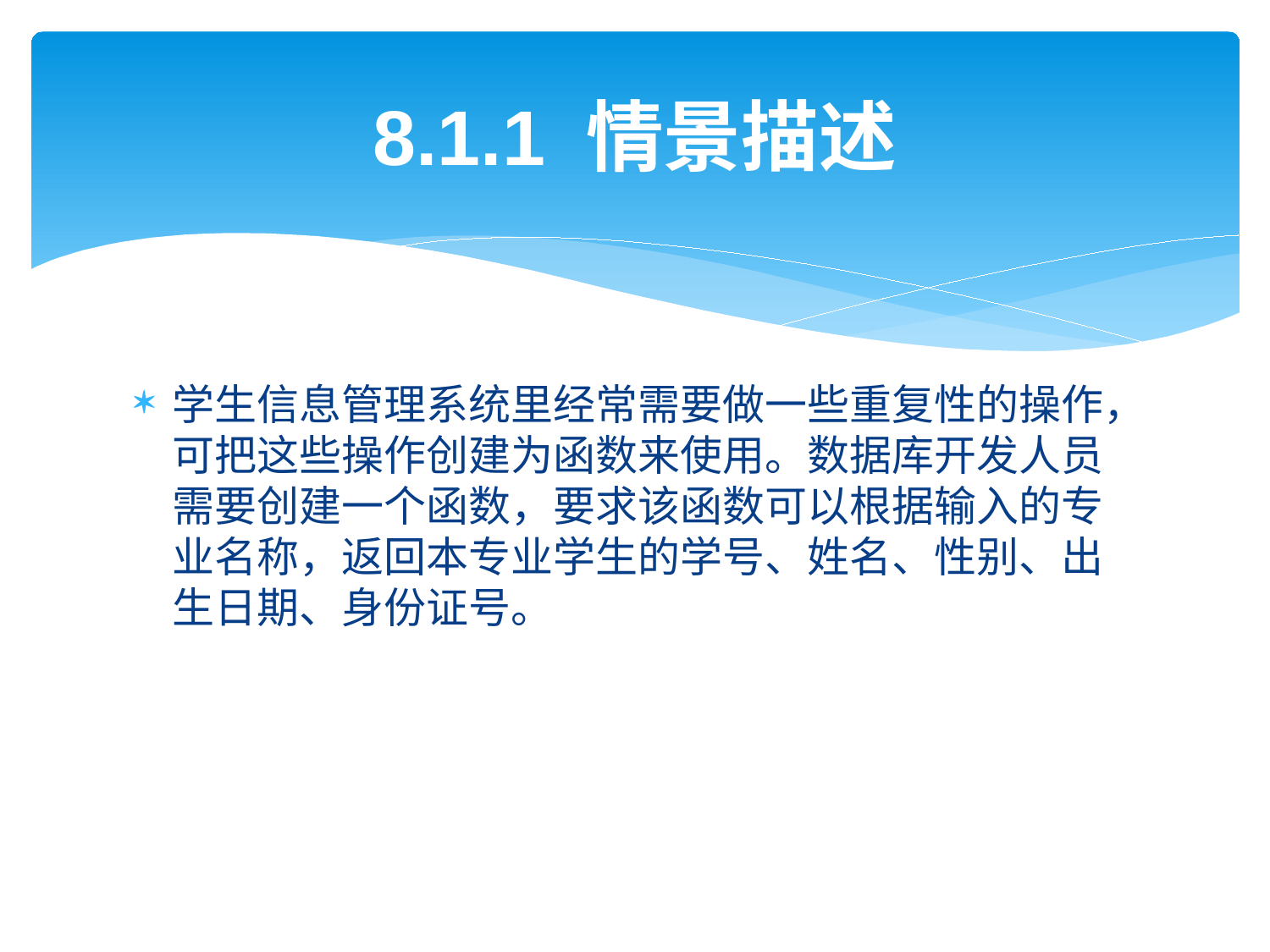

# 8.1.1 情景描述
学生信息管理系统里经常需要做一些重复性的操作，可把这些操作创建为函数来使用。数据库开发人员需要创建一个函数，要求该函数可以根据输入的专业名称，返回本专业学生的学号、姓名、性别、出生日期、身份证号。